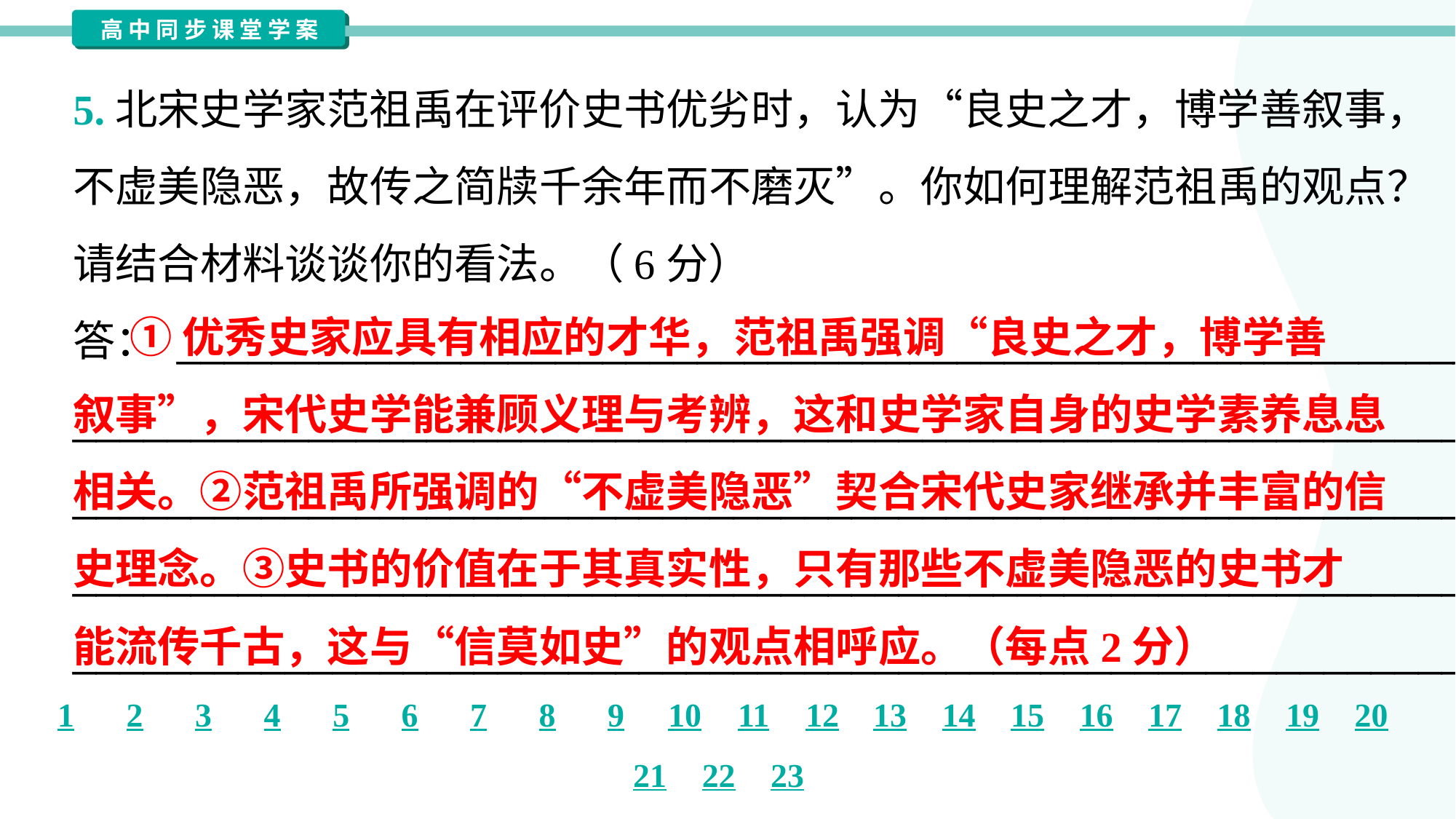

5.北宋史学家范祖禹在评价史书优劣时，认为“良史之才，博学善叙事，
不虚美隐恶，故传之简牍千余年而不磨灭”。你如何理解范祖禹的观点？
请结合材料谈谈你的看法。（6分）
答： ________________________________________________________
_____________________________________________________________
_____________________________________________________________
_____________________________________________________________
_____________________________________________________________
      ①优秀史家应具有相应的才华，范祖禹强调“良史之才，博学善
叙事”，宋代史学能兼顾义理与考辨，这和史学家自身的史学素养息息
相关。②范祖禹所强调的“不虚美隐恶”契合宋代史家继承并丰富的信
史理念。③史书的价值在于其真实性，只有那些不虚美隐恶的史书才
能流传千古，这与“信莫如史”的观点相呼应。（每点2分）